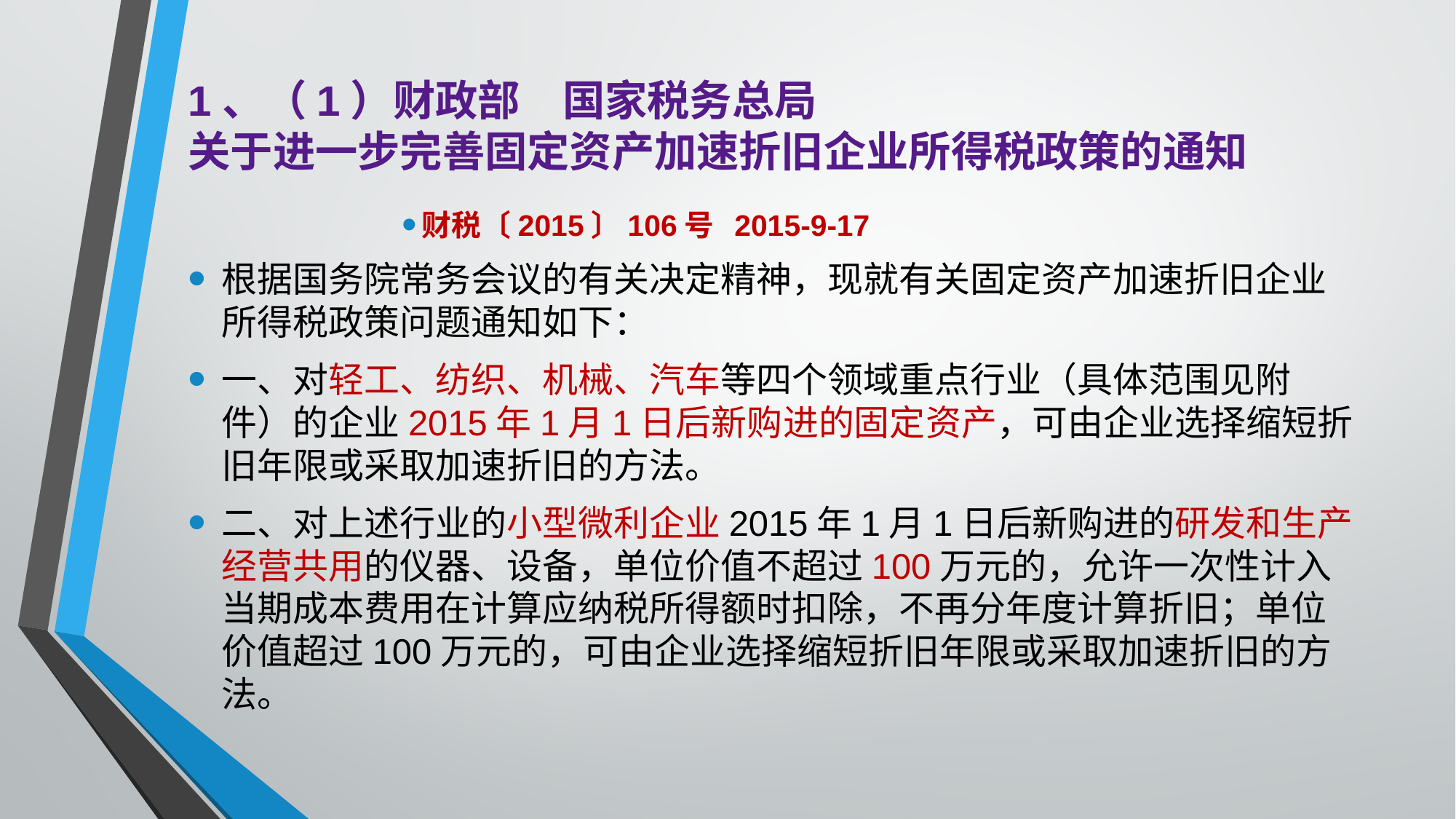

# 1、（1）财政部　国家税务总局 关于进一步完善固定资产加速折旧企业所得税政策的通知
财税〔2015〕106号  2015-9-17
根据国务院常务会议的有关决定精神，现就有关固定资产加速折旧企业所得税政策问题通知如下：
一、对轻工、纺织、机械、汽车等四个领域重点行业（具体范围见附件）的企业2015年1月1日后新购进的固定资产，可由企业选择缩短折旧年限或采取加速折旧的方法。
二、对上述行业的小型微利企业2015年1月1日后新购进的研发和生产经营共用的仪器、设备，单位价值不超过100万元的，允许一次性计入当期成本费用在计算应纳税所得额时扣除，不再分年度计算折旧；单位价值超过100万元的，可由企业选择缩短折旧年限或采取加速折旧的方法。